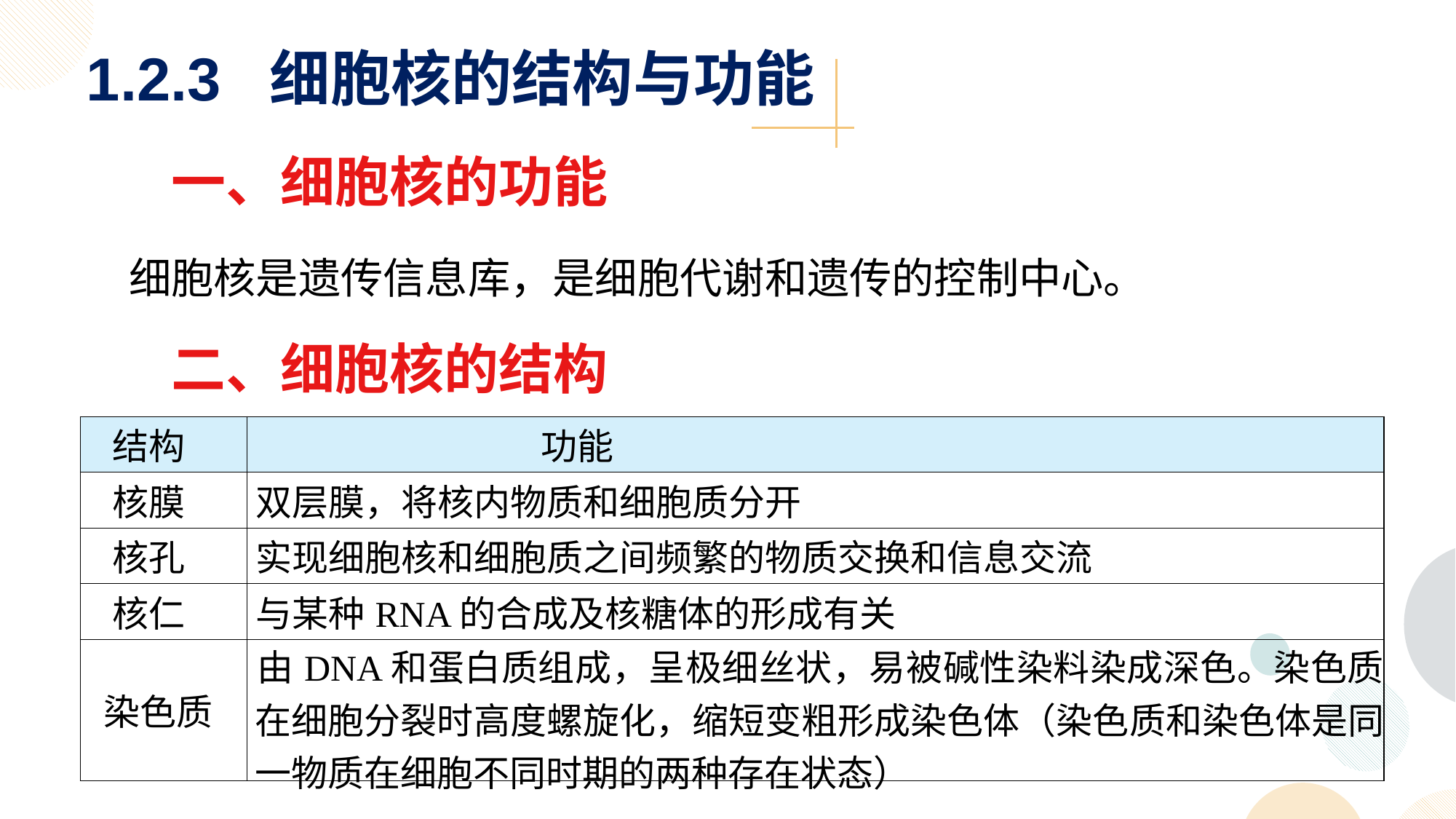

1.2.3  细胞核的结构与功能
一、细胞核的功能
    细胞核是遗传信息库，是细胞代谢和遗传的控制中心。
二、细胞核的结构
| 结构 | 功能 |
| --- | --- |
| 核膜 | 双层膜，将核内物质和细胞质分开 |
| 核孔 | 实现细胞核和细胞质之间频繁的物质交换和信息交流 |
| 核仁 | 与某种RNA的合成及核糖体的形成有关 |
| 染色质 | 由DNA和蛋白质组成，呈极细丝状，易被碱性染料染成深色。染色质在细胞分裂时高度螺旋化，缩短变粗形成染色体（染色质和染色体是同一物质在细胞不同时期的两种存在状态） |